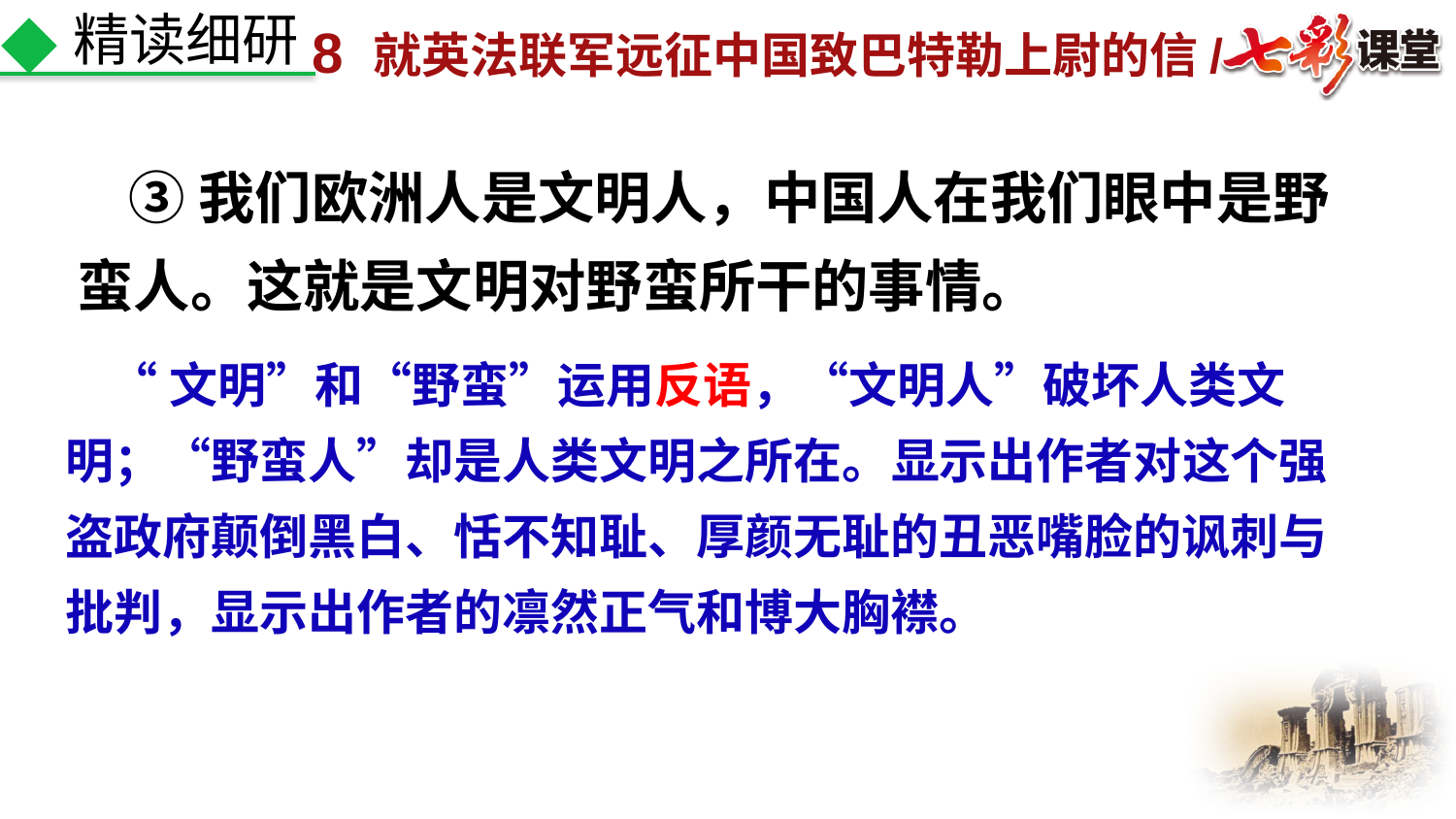

精读细研

    ③我们欧洲人是文明人，中国人在我们眼中是野蛮人。这就是文明对野蛮所干的事情。
    “文明”和“野蛮”运用反语，“文明人”破坏人类文明；“野蛮人”却是人类文明之所在。显示出作者对这个强盗政府颠倒黑白、恬不知耻、厚颜无耻的丑恶嘴脸的讽刺与批判，显示出作者的凛然正气和博大胸襟。